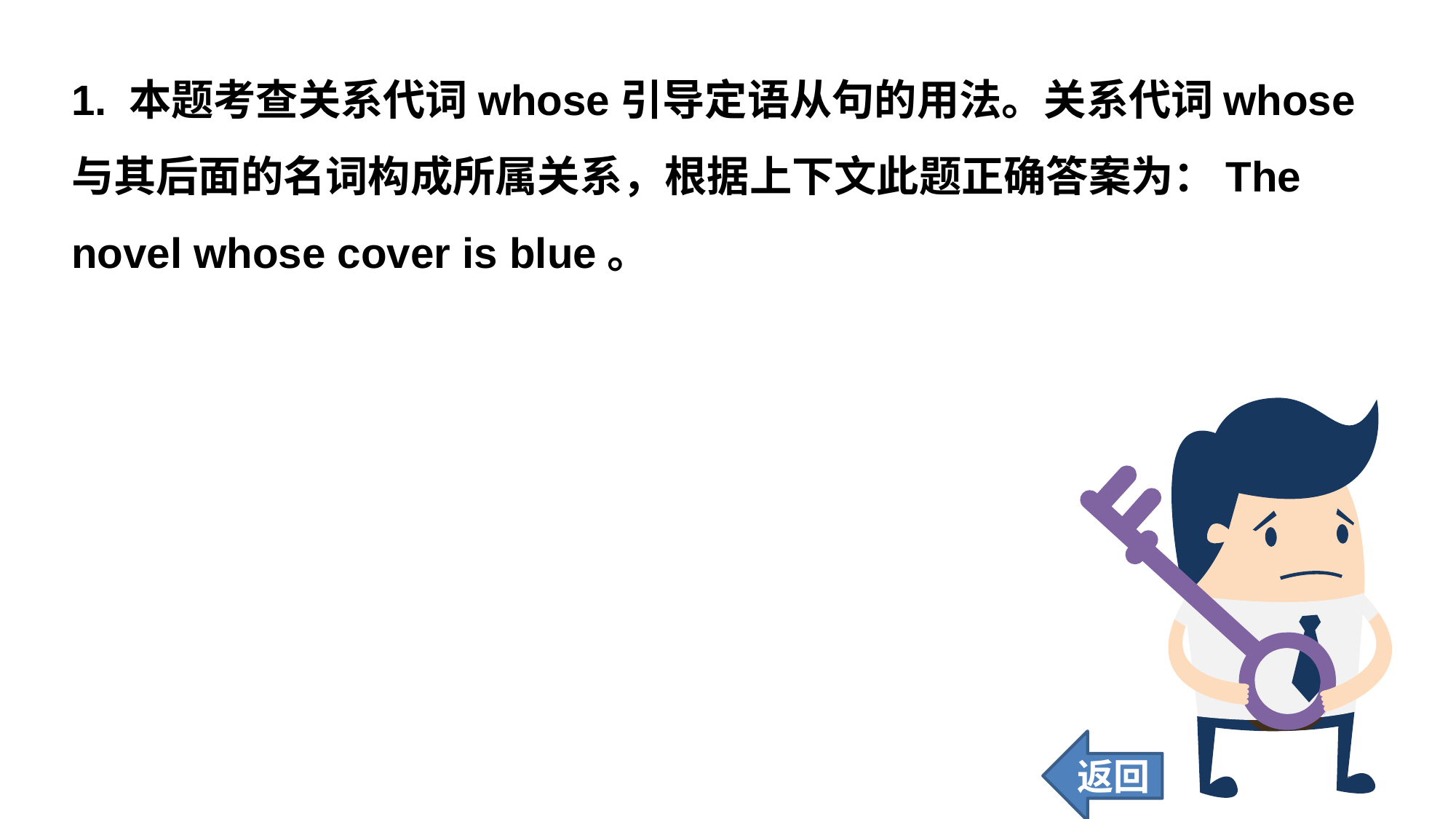

1. 本题考查关系代词whose引导定语从句的用法。关系代词whose与其后面的名词构成所属关系，根据上下文此题正确答案为：The novel whose cover is blue。

返回
124